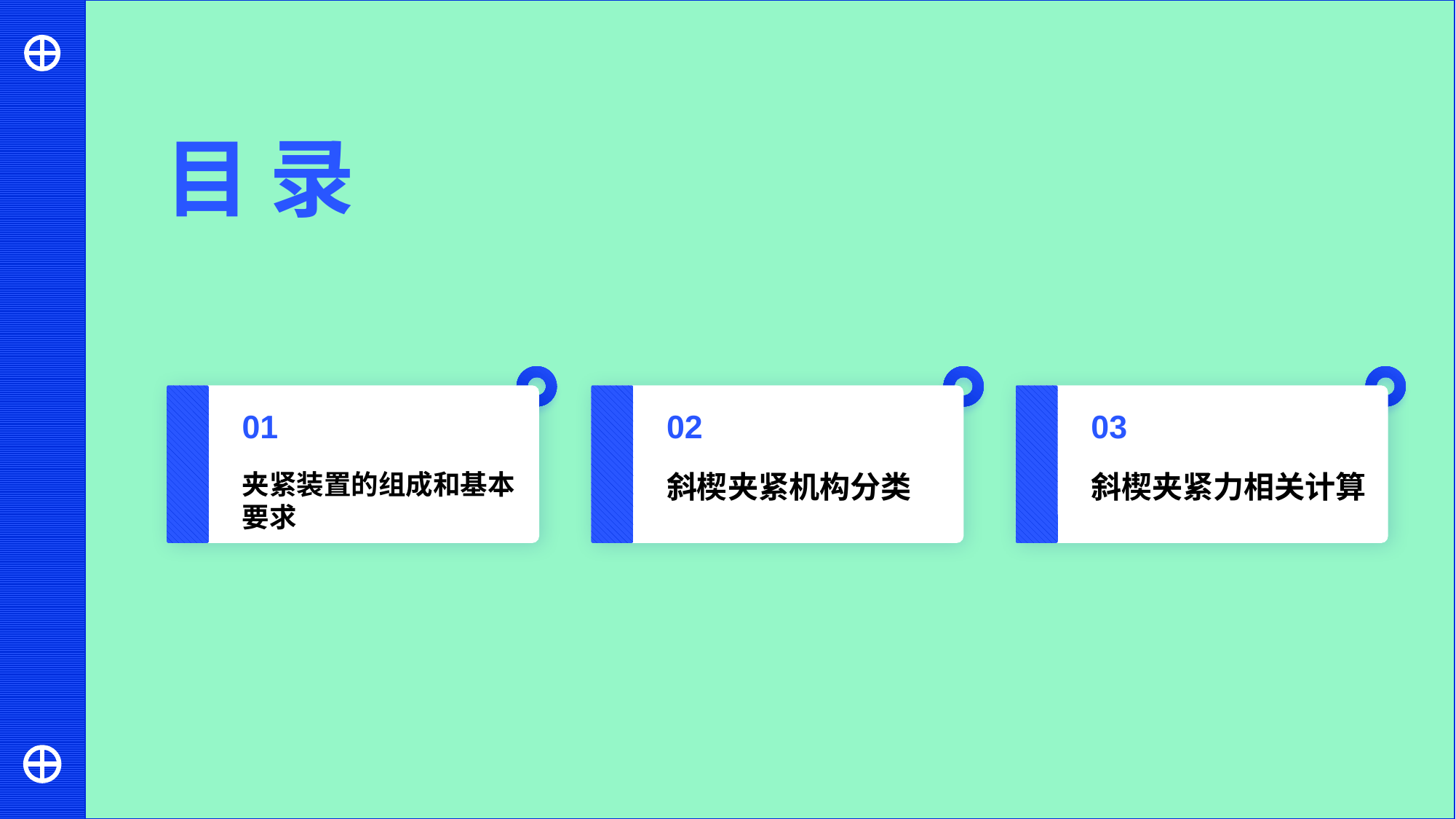

目 录

01
02
03
夹紧装置的组成和基本要求
斜楔夹紧机构分类
斜楔夹紧力相关计算